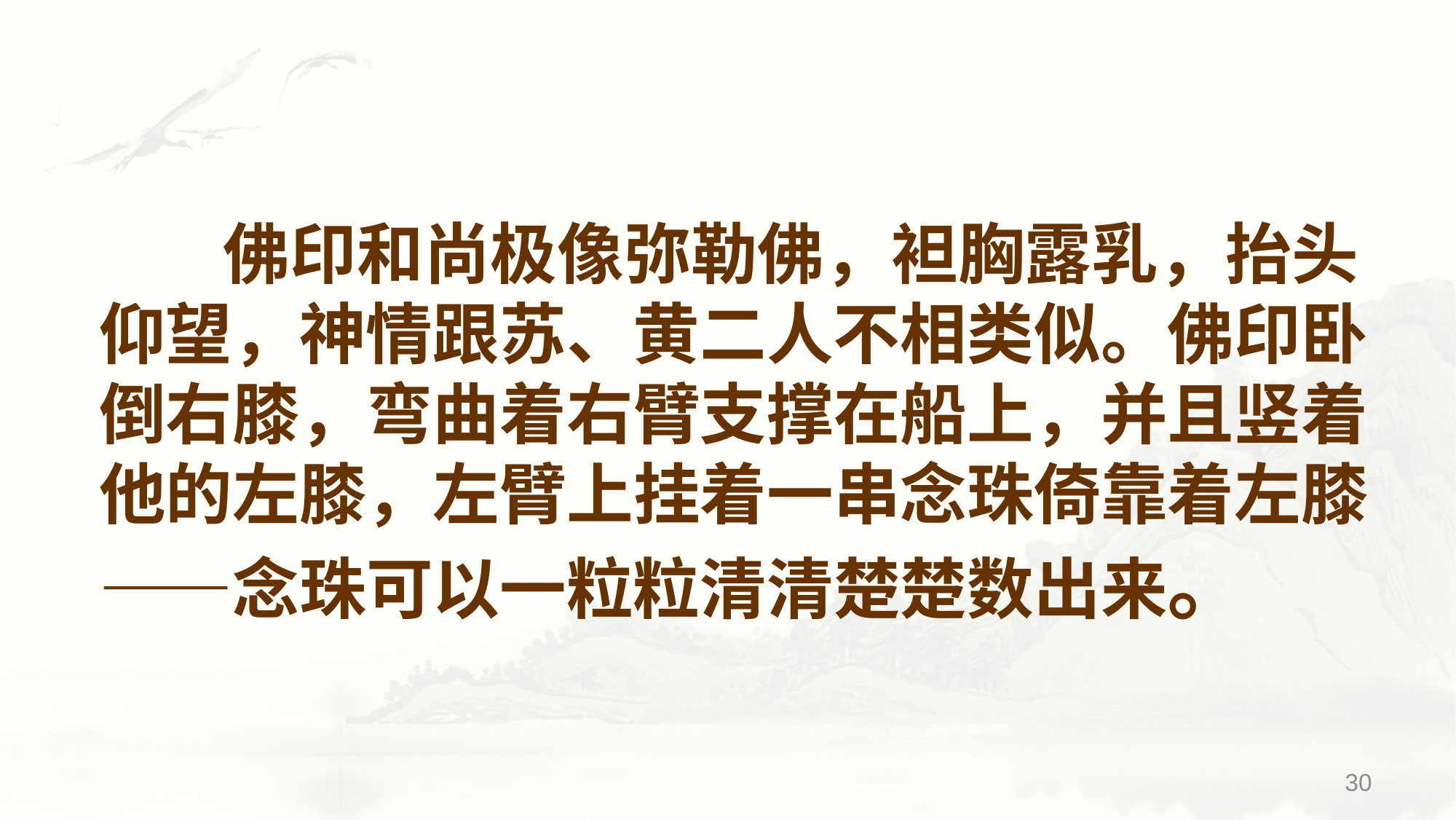

# 佛印和尚极像弥勒佛，袒胸露乳，抬头仰望，神情跟苏、黄二人不相类似。佛印卧倒右膝，弯曲着右臂支撑在船上，并且竖着他的左膝，左臂上挂着一串念珠倚靠着左膝——念珠可以一粒粒清清楚楚数出来。
30